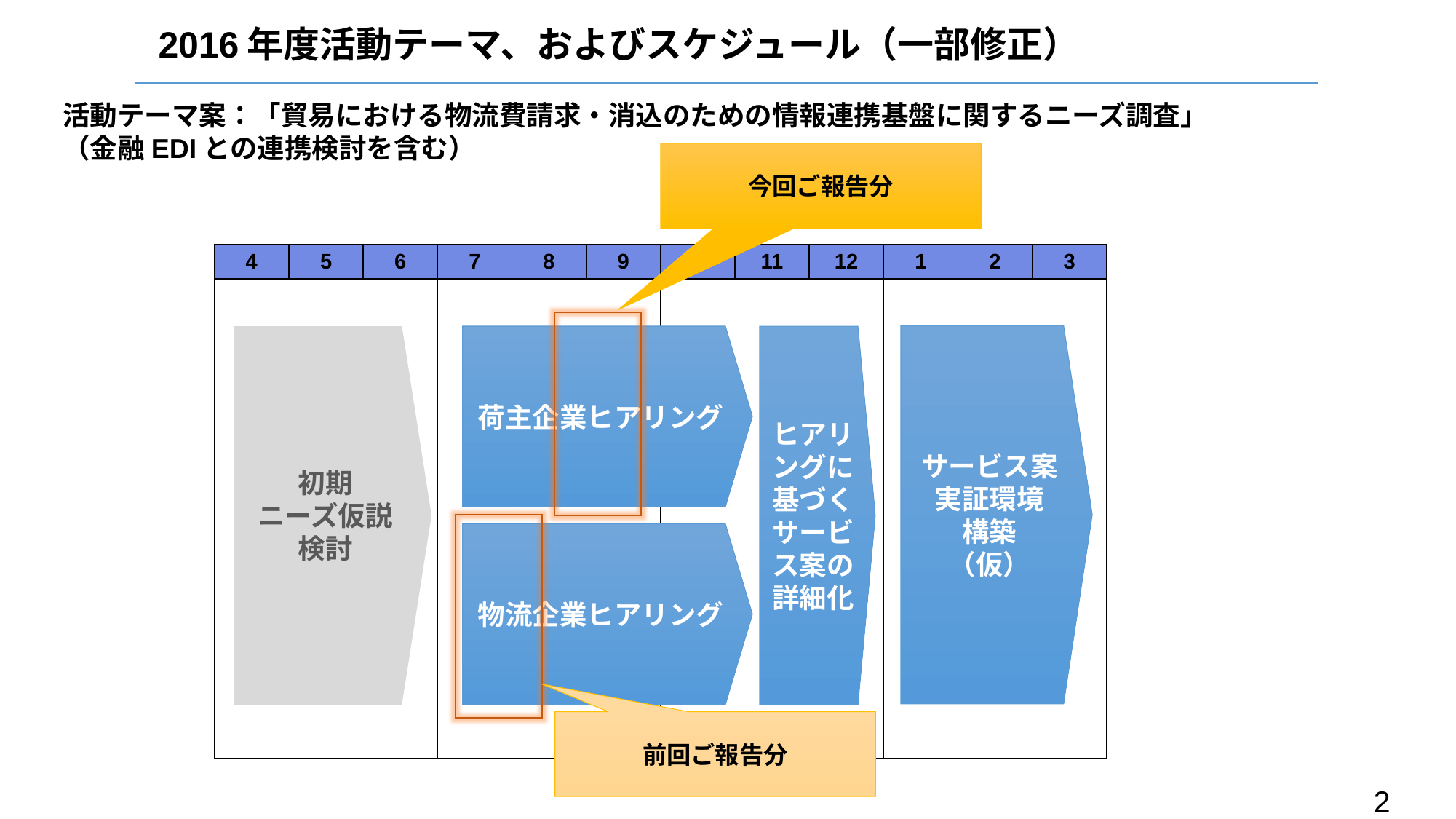

2016年度活動テーマ、およびスケジュール（一部修正）
活動テーマ案：「貿易における物流費請求・消込のための情報連携基盤に関するニーズ調査」
（金融EDIとの連携検討を含む）
今回ご報告分
| 4 | 5 | 6 | 7 | 8 | 9 | 10 | 11 | 12 | 1 | 2 | 3 |
| --- | --- | --- | --- | --- | --- | --- | --- | --- | --- | --- | --- |
|  |  |  |  |  |  |  |  |  |  |  |  |

サービス案
実証環境
構築
（仮）
初期
ニーズ仮説
検討
荷主企業ヒアリング
ヒアリングに基づく
サービス案の
詳細化

物流企業ヒアリング
前回ご報告分